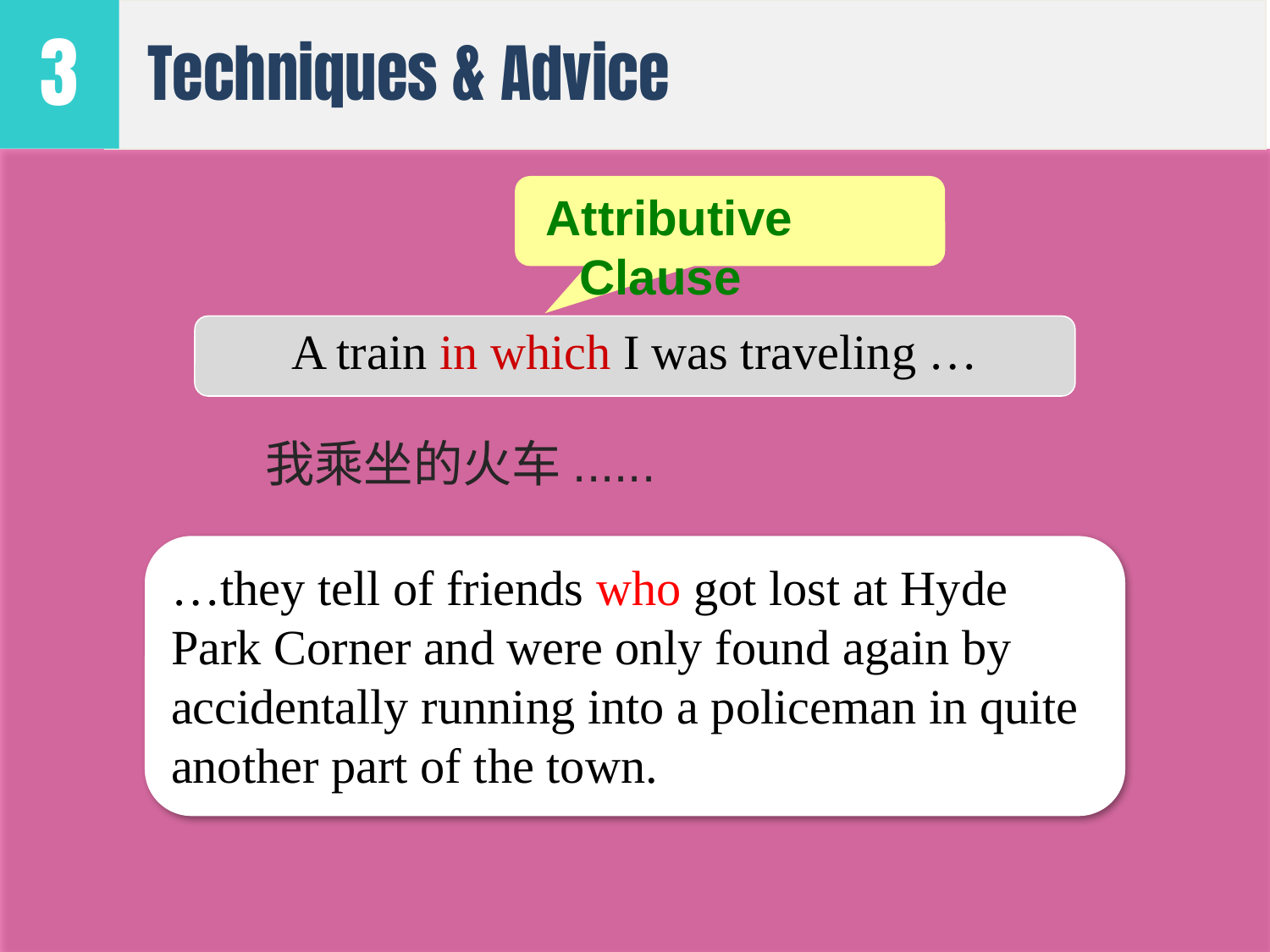

3

# Techniques & Advice

 Attributive Clause
A train in which I was traveling …
      我乘坐的火车......

…they tell of friends who got lost at Hyde Park Corner and were only found again by accidentally running into a policeman in quite another part of the town.